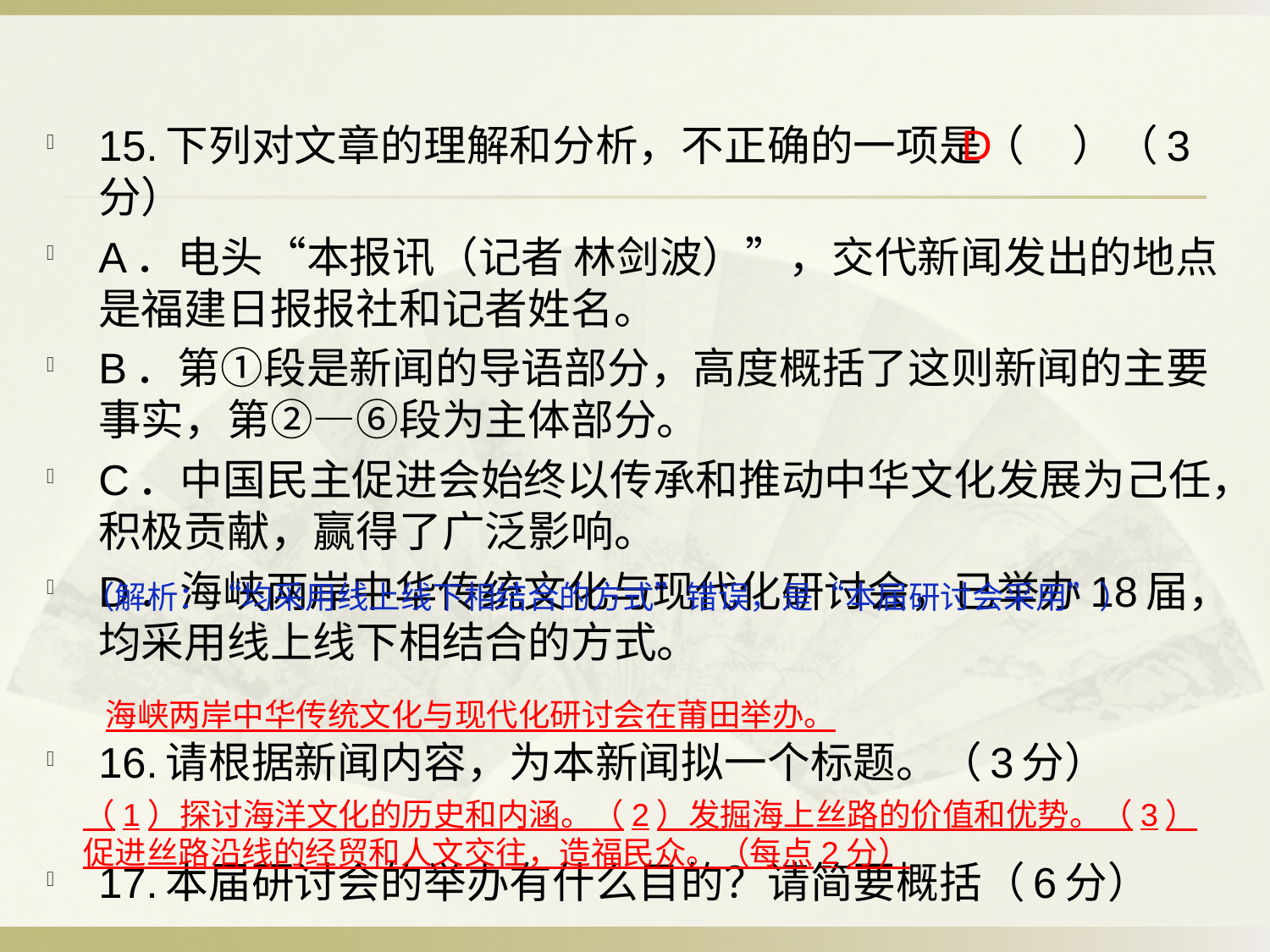

15.下列对文章的理解和分析，不正确的一项是（     ）（3分）
A．电头“本报讯（记者 林剑波）”，交代新闻发出的地点是福建日报报社和记者姓名。
B．第①段是新闻的导语部分，高度概括了这则新闻的主要事实，第②—⑥段为主体部分。
C．中国民主促进会始终以传承和推动中华文化发展为己任，积极贡献，赢得了广泛影响。
D．海峡两岸中华传统文化与现代化研讨会，已举办18届，均采用线上线下相结合的方式。

16.请根据新闻内容，为本新闻拟一个标题。（3分）

17.本届研讨会的举办有什么目的？请简要概括（6分）

D
（解析：“均采用线上线下相结合的方式”错误，是“本届研讨会采用”）
海峡两岸中华传统文化与现代化研讨会在莆田举办。
（1）探讨海洋文化的历史和内涵。（2）发掘海上丝路的价值和优势。（3）促进丝路沿线的经贸和人文交往，造福民众。（每点2分）